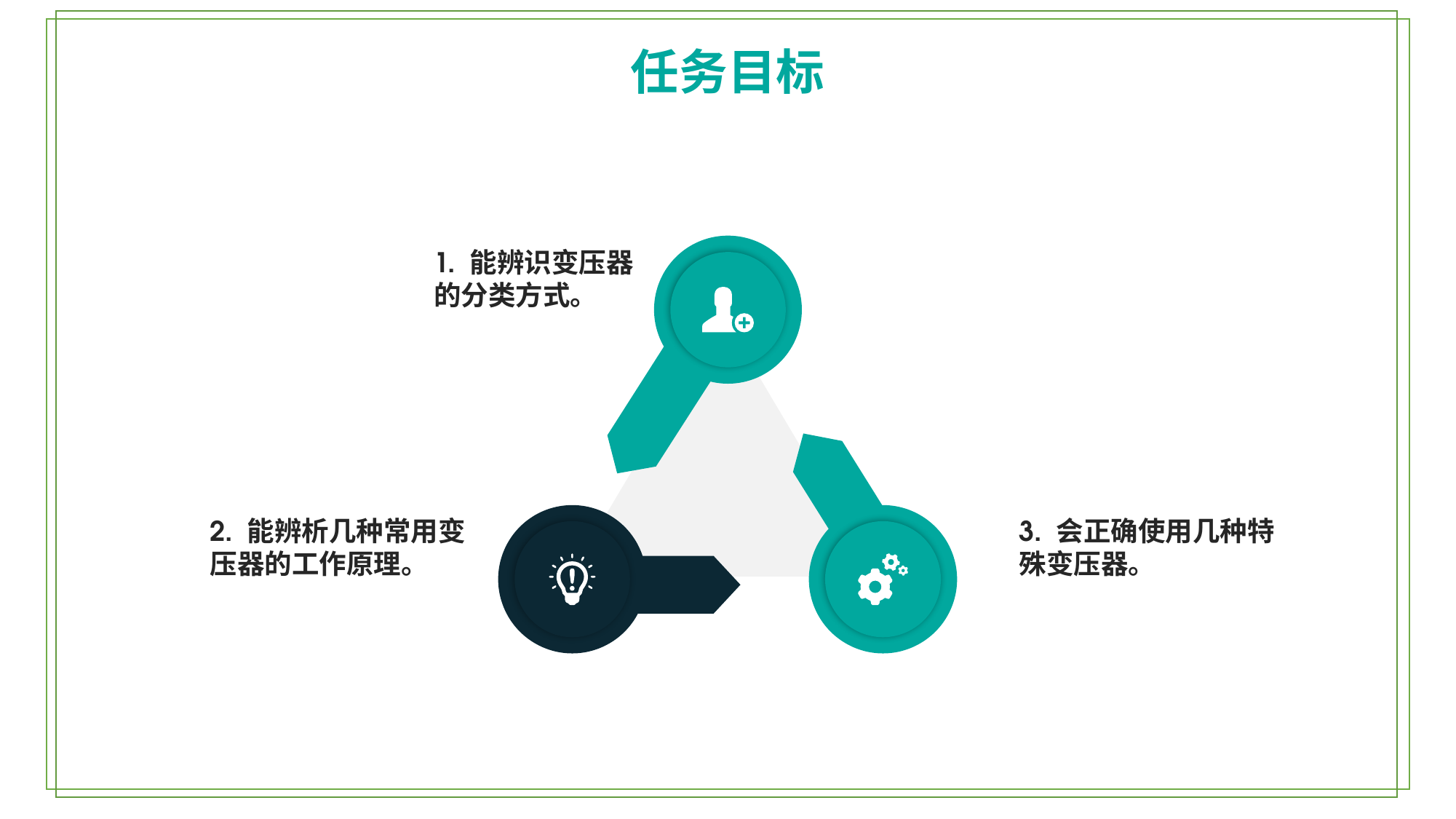

任务目标

1. 能辨识变压器的分类方式。
2. 能辨析几种常用变压器的工作原理。
3. 会正确使用几种特殊变压器。